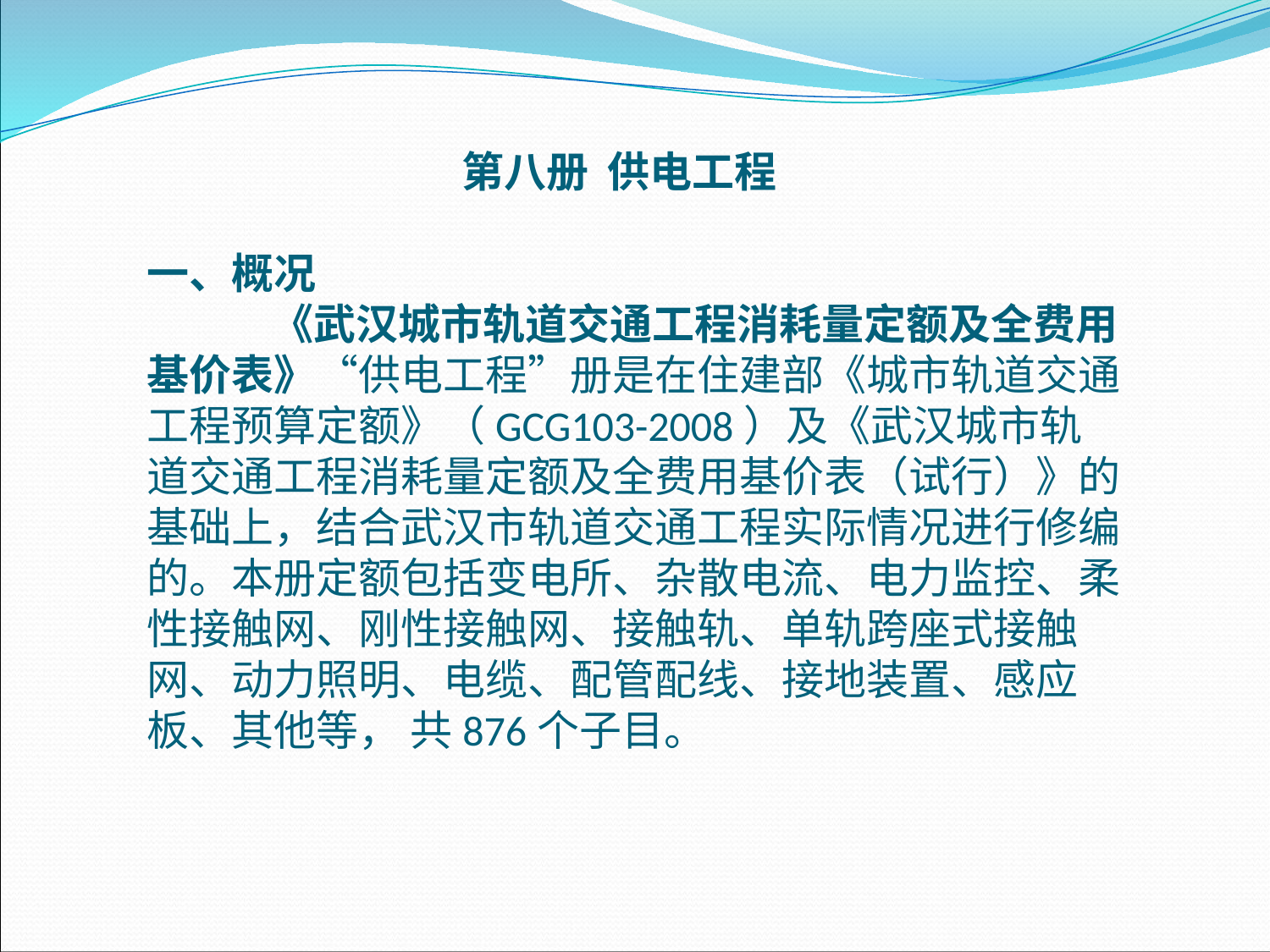

第八册  供电工程 一、概况            《武汉城市轨道交通工程消耗量定额及全费用基价表》“供电工程”册是在住建部《城市轨道交通工程预算定额》（GCG103-2008）及《武汉城市轨道交通工程消耗量定额及全费用基价表（试行）》的基础上，结合武汉市轨道交通工程实际情况进行修编的。本册定额包括变电所、杂散电流、电力监控、柔性接触网、刚性接触网、接触轨、单轨跨座式接触网、动力照明、电缆、配管配线、接地装置、感应板、其他等， 共876个子目。

22